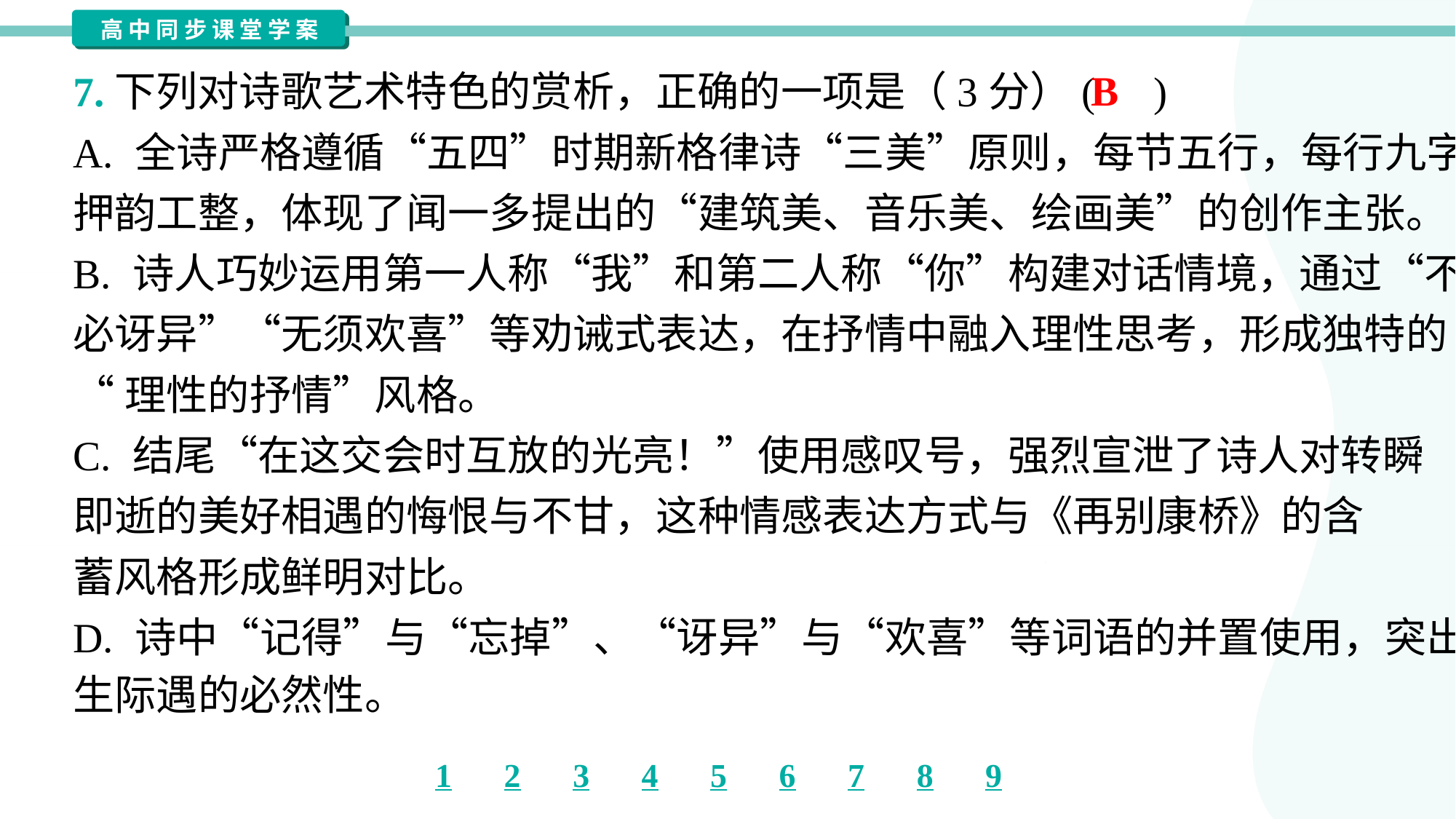

B
7.下列对诗歌艺术特色的赏析，正确的一项是（3分）(     )
A. 全诗严格遵循“五四”时期新格律诗“三美”原则，每节五行，每行九字，
押韵工整，体现了闻一多提出的“建筑美、音乐美、绘画美”的创作主张。
B. 诗人巧妙运用第一人称“我”和第二人称“你”构建对话情境，通过“不
必讶异”“无须欢喜”等劝诫式表达，在抒情中融入理性思考，形成独特的
“理性的抒情”风格。
C. 结尾“在这交会时互放的光亮！”使用感叹号，强烈宣泄了诗人对转瞬
即逝的美好相遇的悔恨与不甘，这种情感表达方式与《再别康桥》的含
蓄风格形成鲜明对比。
D. 诗中“记得”与“忘掉”、“讶异”与“欢喜”等词语的并置使用，突出了人
生际遇的必然性。